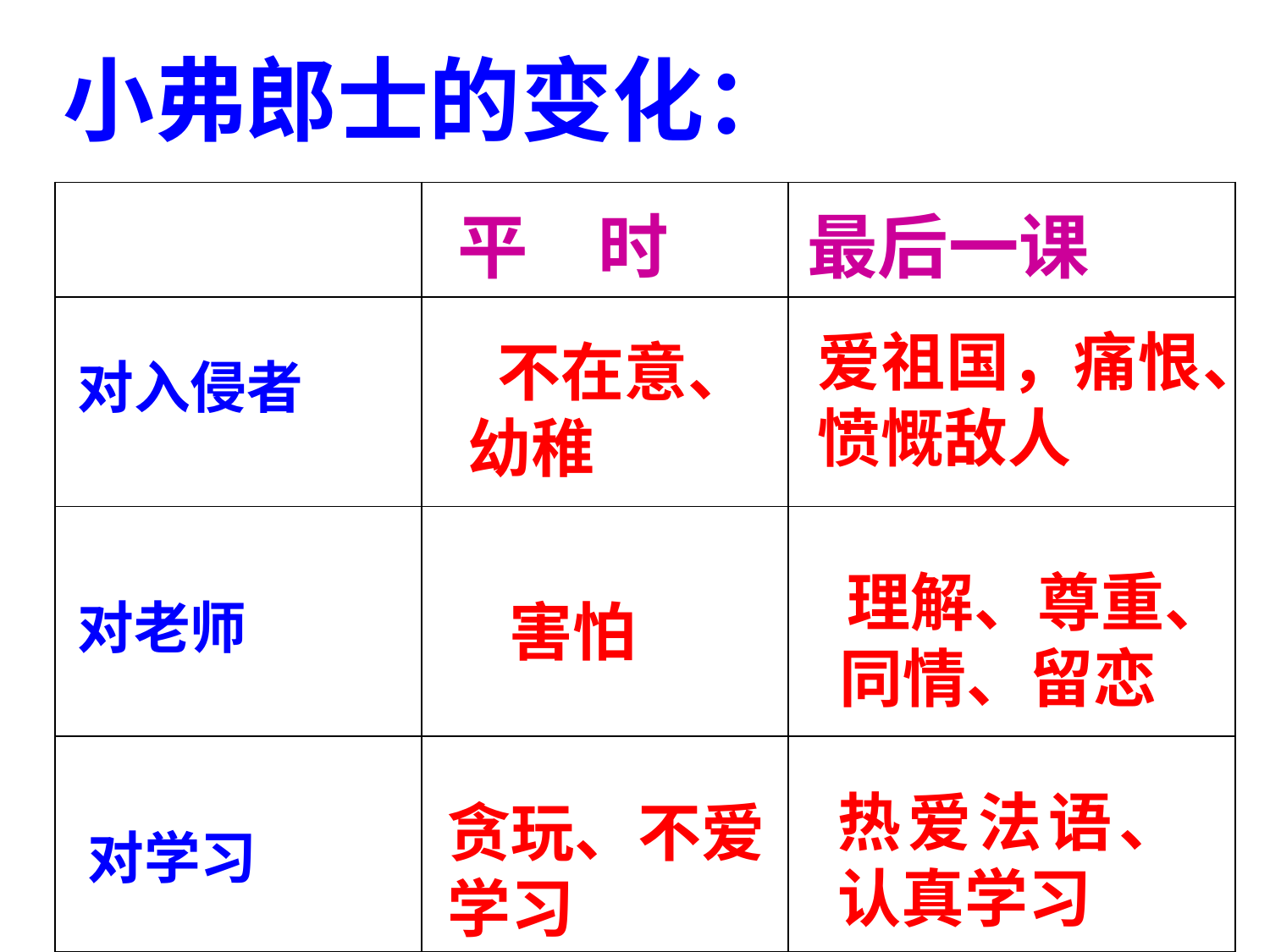

小弗郎士的变化：
|  |  |  |
| --- | --- | --- |
|  |  |  |
|  |  |  |
|  |  |  |
平　时
最后一课
爱祖国，痛恨、愤慨敌人
 不在意、幼稚
对入侵者
理解、尊重、同情、留恋
对老师
 害怕
热爱法语、认真学习
贪玩、不爱学习
对学习